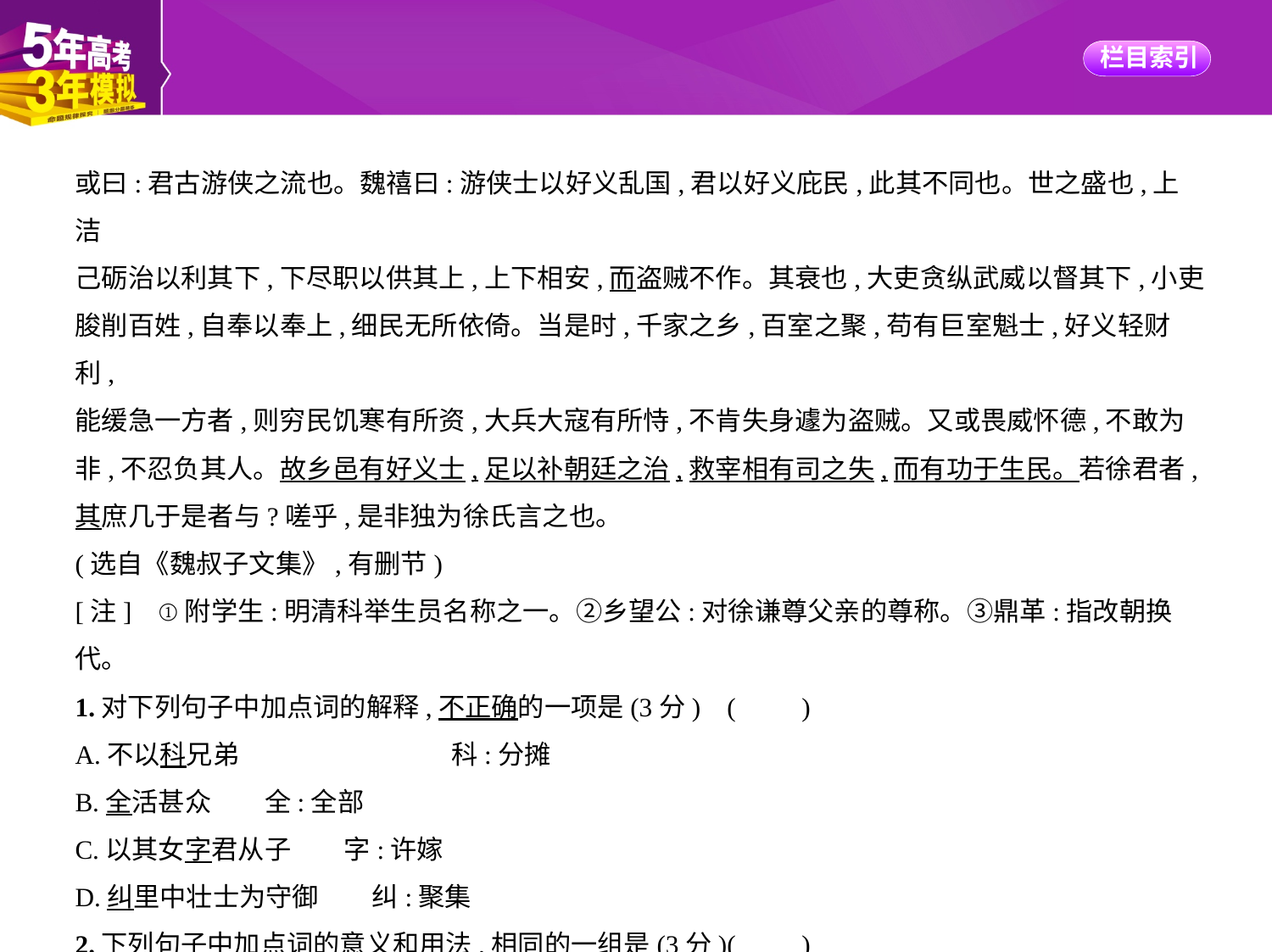

或曰:君古游侠之流也。魏禧曰:游侠士以好义乱国,君以好义庇民,此其不同也。世之盛也,上洁
己砺治以利其下,下尽职以供其上,上下相安,而盗贼不作。其衰也,大吏贪纵武威以督其下,小吏
朘削百姓,自奉以奉上,细民无所依倚。当是时,千家之乡,百室之聚,苟有巨室魁士,好义轻财利,
能缓急一方者,则穷民饥寒有所资,大兵大寇有所恃,不肯失身遽为盗贼。又或畏威怀德,不敢为
非,不忍负其人。故乡邑有好义士,足以补朝廷之治,救宰相有司之失,而有功于生民。若徐君者,
其庶几于是者与?嗟乎,是非独为徐氏言之也。
(选自《魏叔子文集》,有删节)
[注]    ①附学生:明清科举生员名称之一。②乡望公:对徐谦尊父亲的尊称。③鼎革:指改朝换
代。
1.对下列句子中加点词的解释,不正确的一项是(3分) (　　)
A.不以科兄弟　　　　　　　　科:分摊
B.全活甚众　　全:全部
C.以其女字君从子　　字:许嫁
D.纠里中壮士为守御　　纠:聚集
2.下列句子中加点词的意义和用法,相同的一组是(3分)(　　)